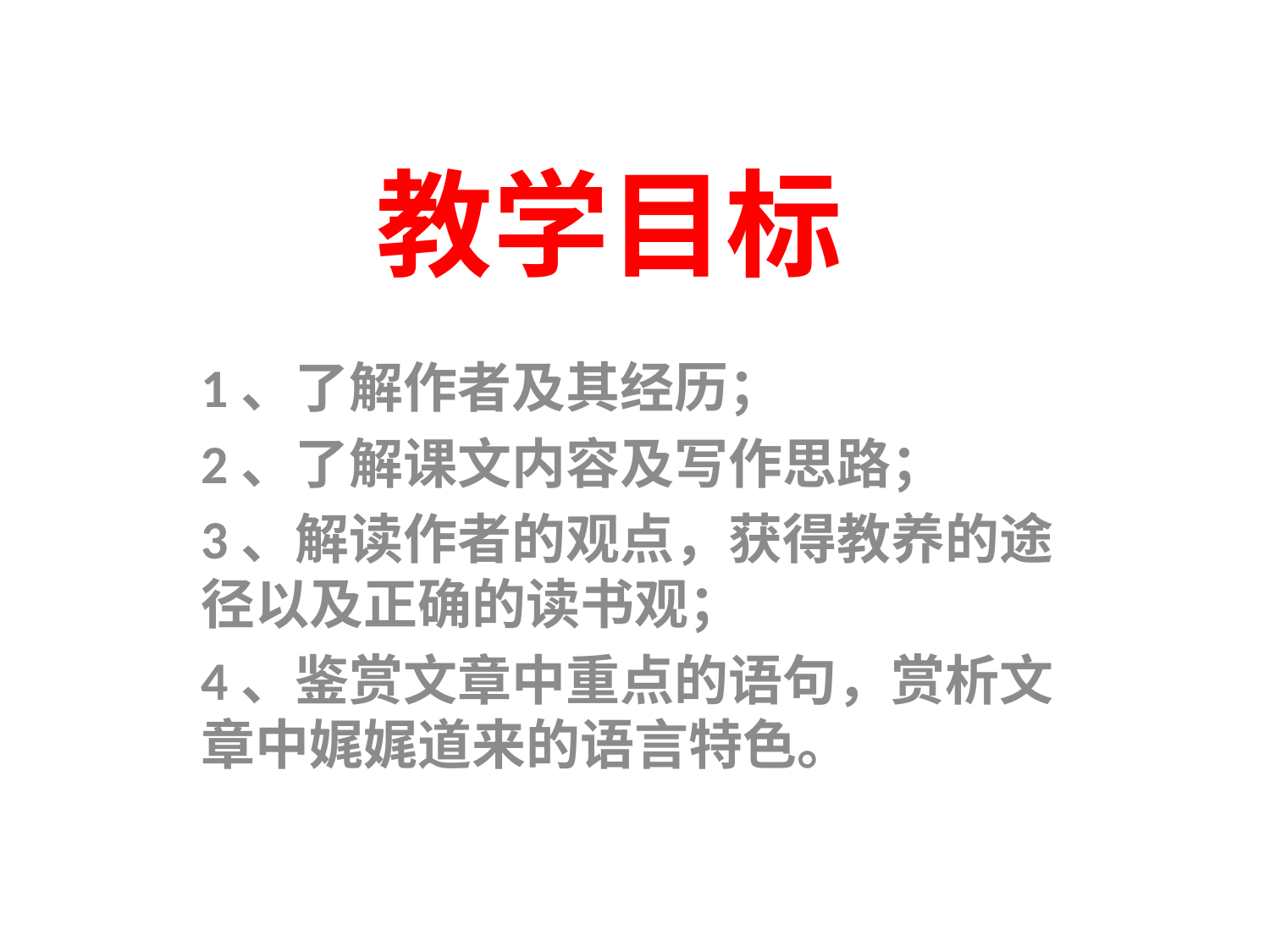

# 教学目标
1、了解作者及其经历；
2、了解课文内容及写作思路；
3、解读作者的观点，获得教养的途径以及正确的读书观；
4、鉴赏文章中重点的语句，赏析文章中娓娓道来的语言特色。